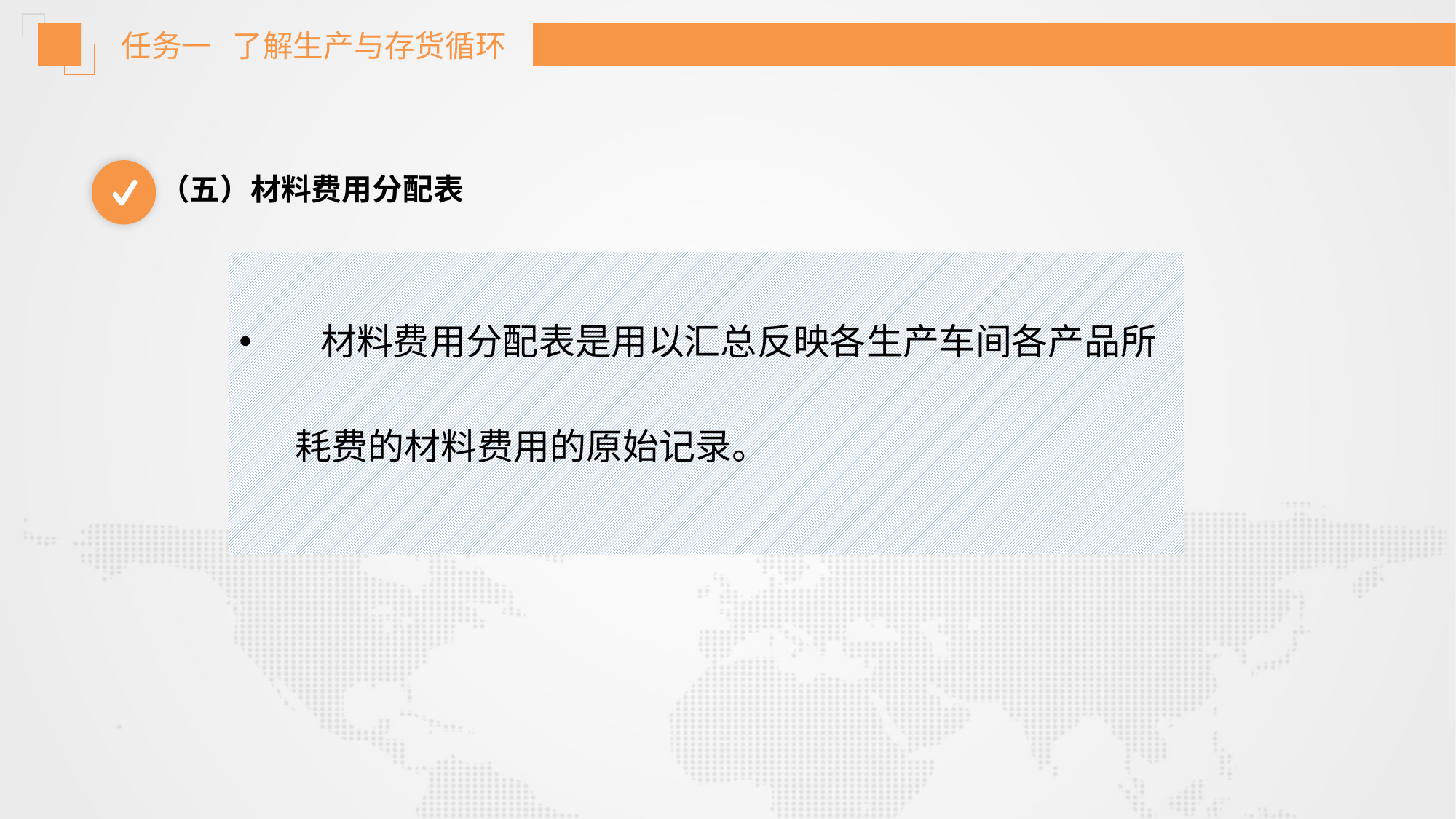

任务一   了解生产与存货循环

（五）材料费用分配表

  材料费用分配表是用以汇总反映各生产车间各产品所耗费的材料费用的原始记录。